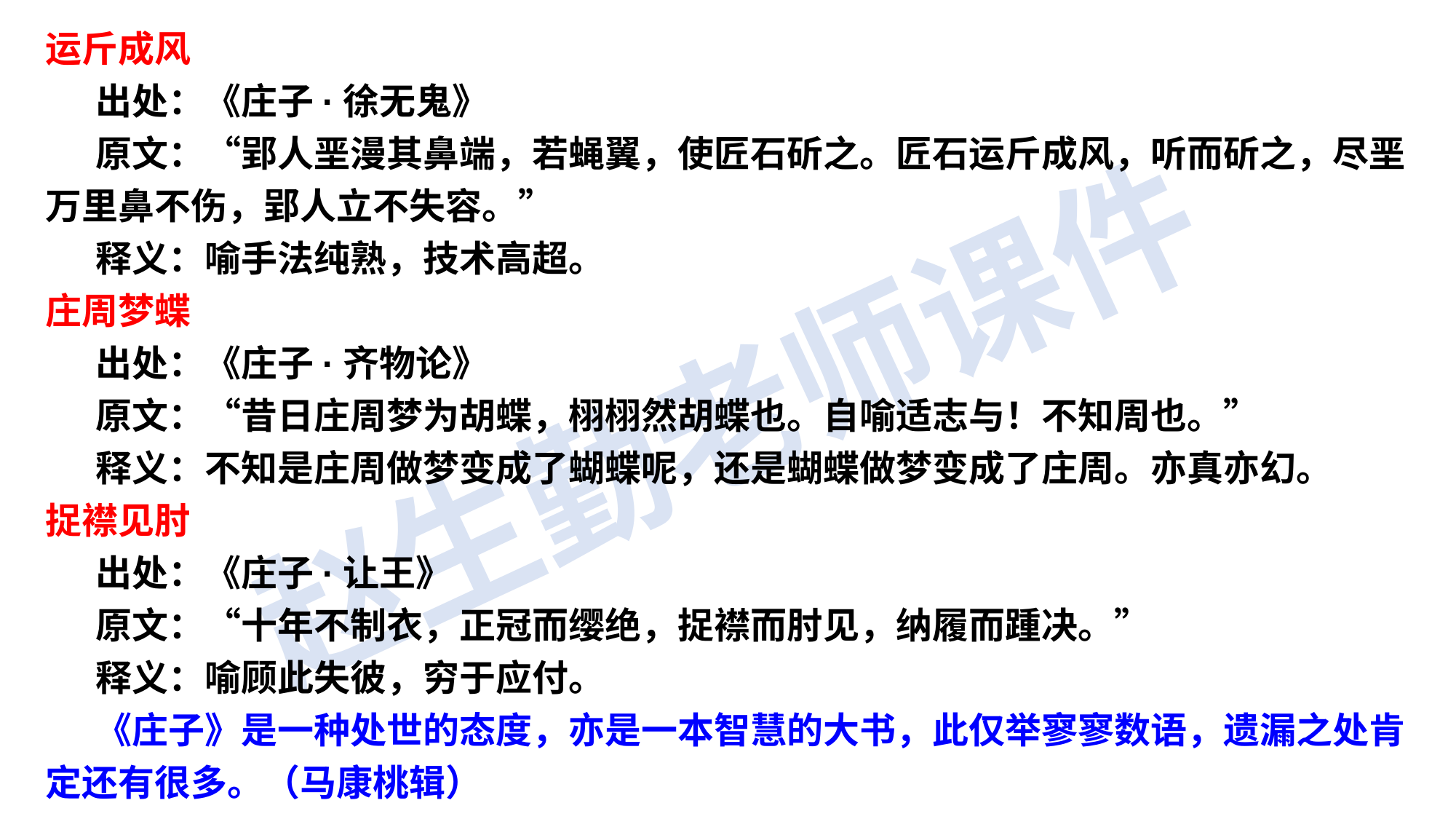

运斤成风
     出处：《庄子·徐无鬼》
     原文：“郢人垩漫其鼻端，若蝇翼，使匠石斫之。匠石运斤成风，听而斫之，尽垩万里鼻不伤，郢人立不失容。”
     释义：喻手法纯熟，技术高超。
庄周梦蝶
     出处：《庄子·齐物论》
     原文：“昔日庄周梦为胡蝶，栩栩然胡蝶也。自喻适志与！不知周也。”
     释义：不知是庄周做梦变成了蝴蝶呢，还是蝴蝶做梦变成了庄周。亦真亦幻。
捉襟见肘
     出处：《庄子·让王》
     原文：“十年不制衣，正冠而缨绝，捉襟而肘见，纳履而踵决。”
     释义：喻顾此失彼，穷于应付。
     《庄子》是一种处世的态度，亦是一本智慧的大书，此仅举寥寥数语，遗漏之处肯定还有很多。（马康桃辑）